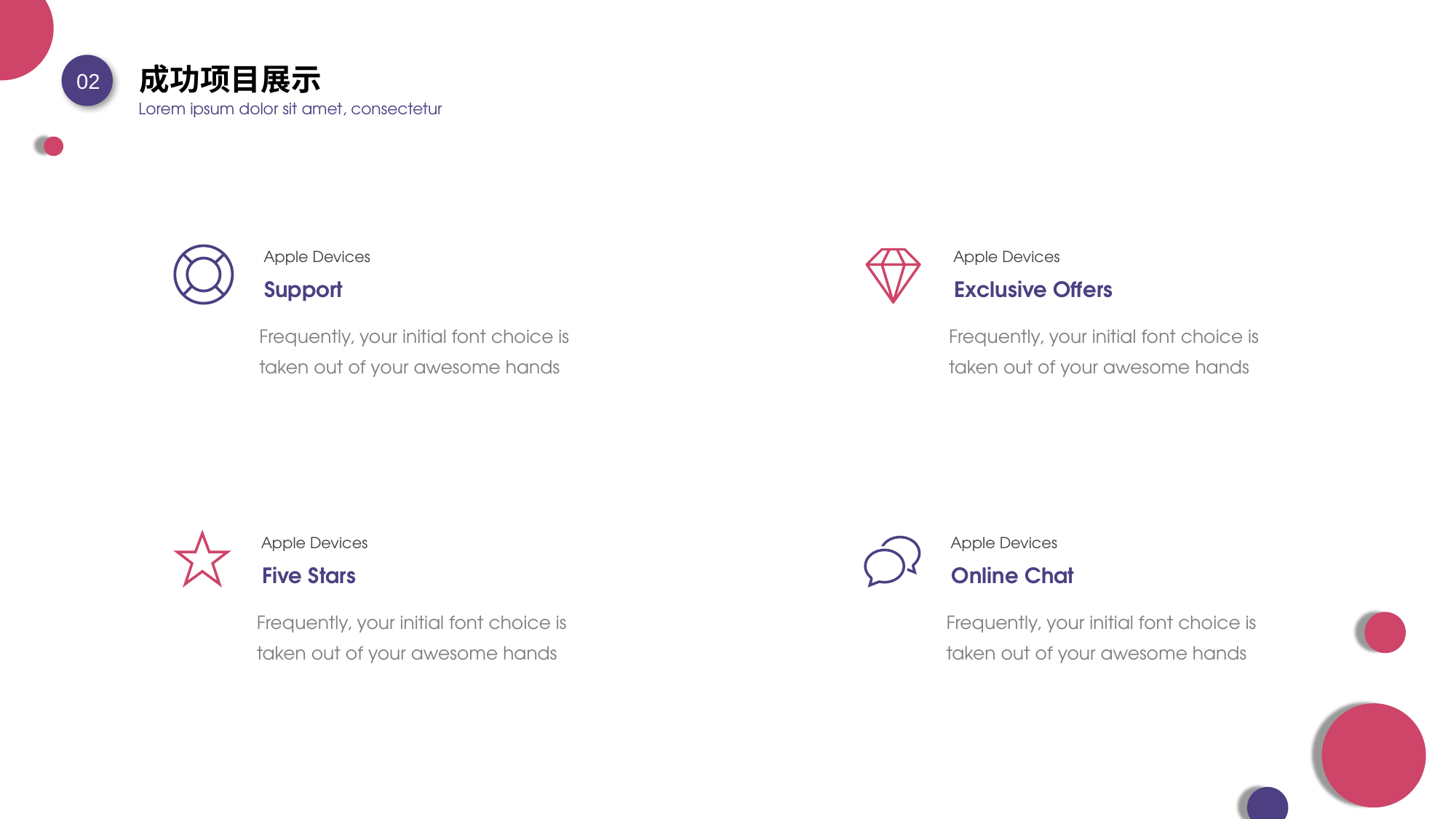

成功项目展示

02
Lorem ipsum dolor sit amet, consectetur

Apple Devices
Apple Devices

Support
Exclusive Offers
Frequently, your initial font choice is taken out of your awesome hands
Frequently, your initial font choice is taken out of your awesome hands
Apple Devices
Apple Devices

Five Stars
Online Chat
Frequently, your initial font choice is taken out of your awesome hands
Frequently, your initial font choice is taken out of your awesome hands